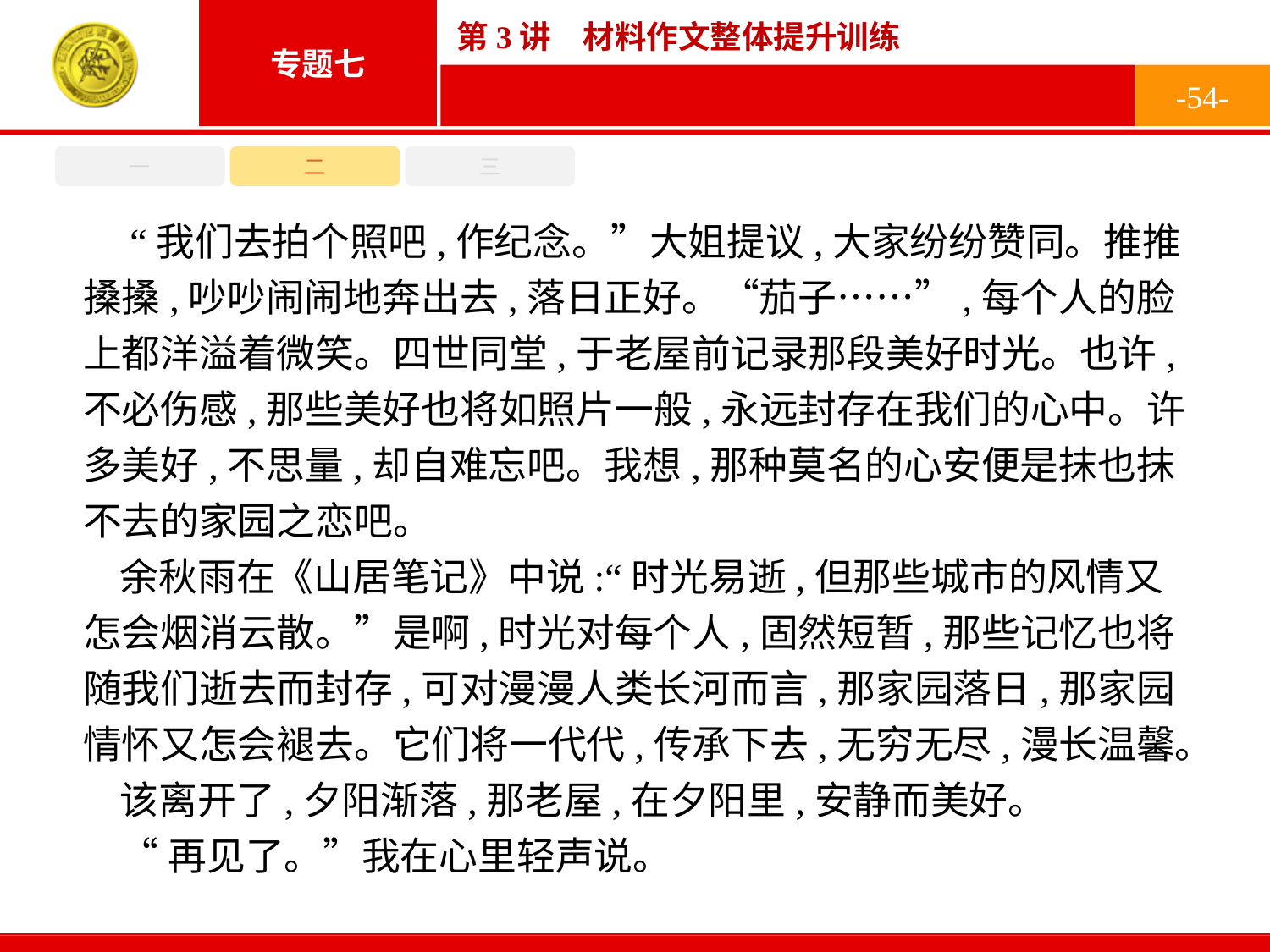

-54-
一
二
三
 “我们去拍个照吧,作纪念。”大姐提议,大家纷纷赞同。推推搡搡,吵吵闹闹地奔出去,落日正好。“茄子……”,每个人的脸上都洋溢着微笑。四世同堂,于老屋前记录那段美好时光。也许,不必伤感,那些美好也将如照片一般,永远封存在我们的心中。许多美好,不思量,却自难忘吧。我想,那种莫名的心安便是抹也抹不去的家园之恋吧。
余秋雨在《山居笔记》中说:“时光易逝,但那些城市的风情又怎会烟消云散。”是啊,时光对每个人,固然短暂,那些记忆也将随我们逝去而封存,可对漫漫人类长河而言,那家园落日,那家园情怀又怎会褪去。它们将一代代,传承下去,无穷无尽,漫长温馨。
该离开了,夕阳渐落,那老屋,在夕阳里,安静而美好。
“再见了。”我在心里轻声说。